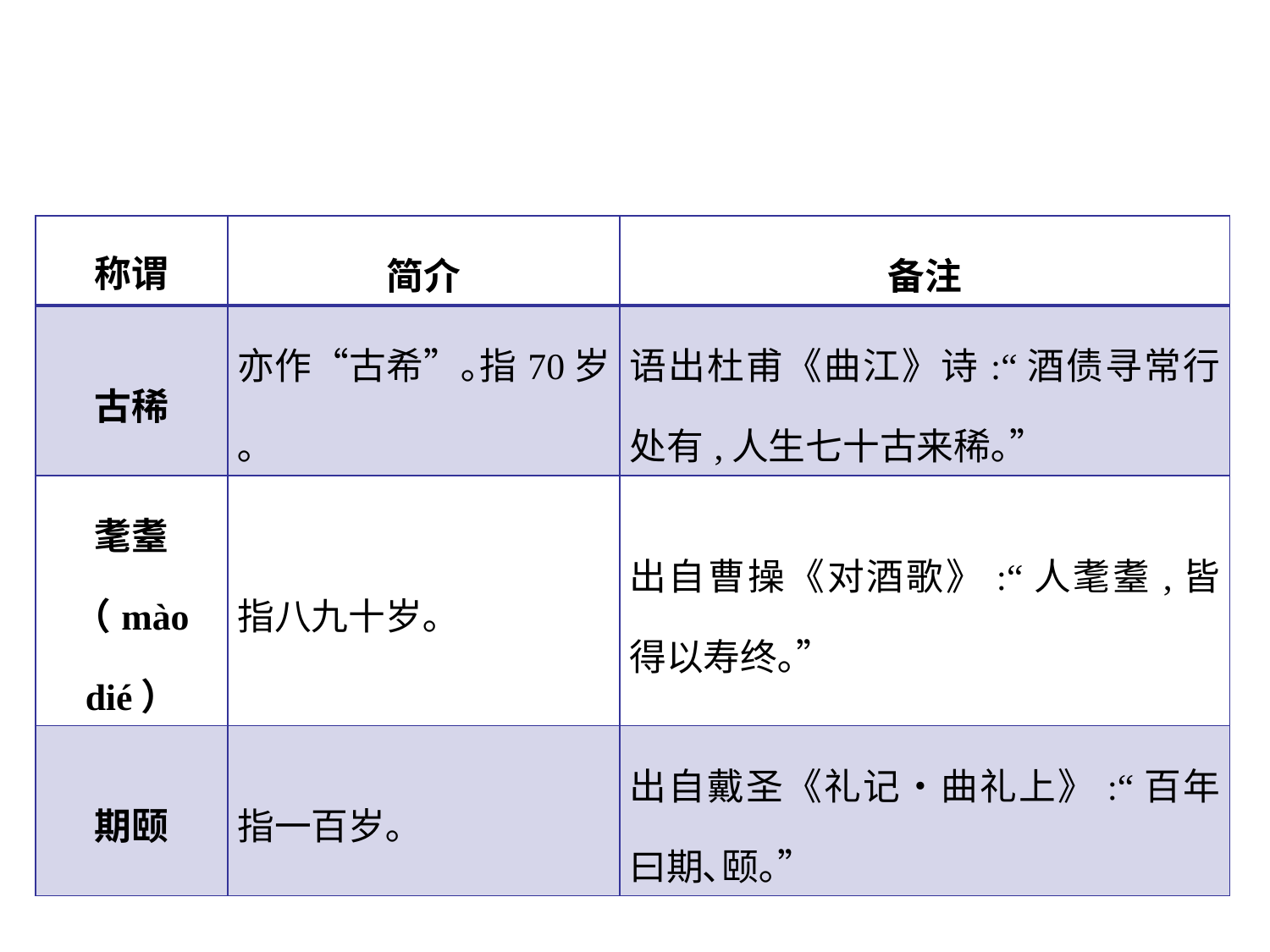

| 称谓 | 简介 | 备注 |
| --- | --- | --- |
| 古稀 | 亦作“古希”｡指70岁｡ | 语出杜甫《曲江》诗:“酒债寻常行处有,人生七十古来稀｡” |
| 耄耋 （mào dié） | 指八九十岁｡ | 出自曹操《对酒歌》:“人耄耋,皆得以寿终｡” |
| 期颐 | 指一百岁｡ | 出自戴圣《礼记•曲礼上》:“百年曰期､颐｡” |